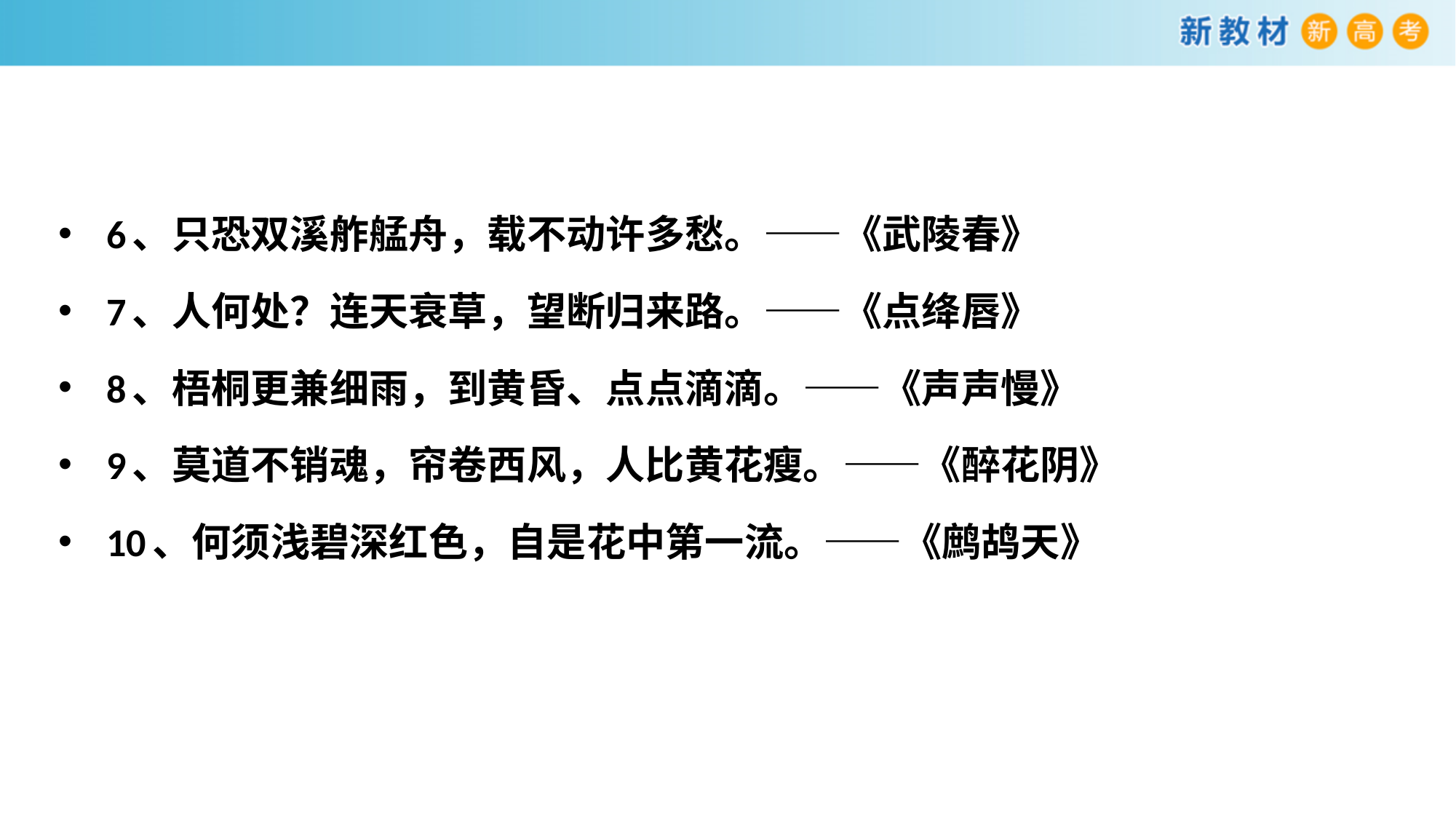

6、只恐双溪舴艋舟，载不动许多愁。——《武陵春》
7、人何处？连天衰草，望断归来路。——《点绛唇》
8、梧桐更兼细雨，到黄昏、点点滴滴。——《声声慢》
9、莫道不销魂，帘卷西风，人比黄花瘦。——《醉花阴》
10、何须浅碧深红色，自是花中第一流。——《鹧鸪天》